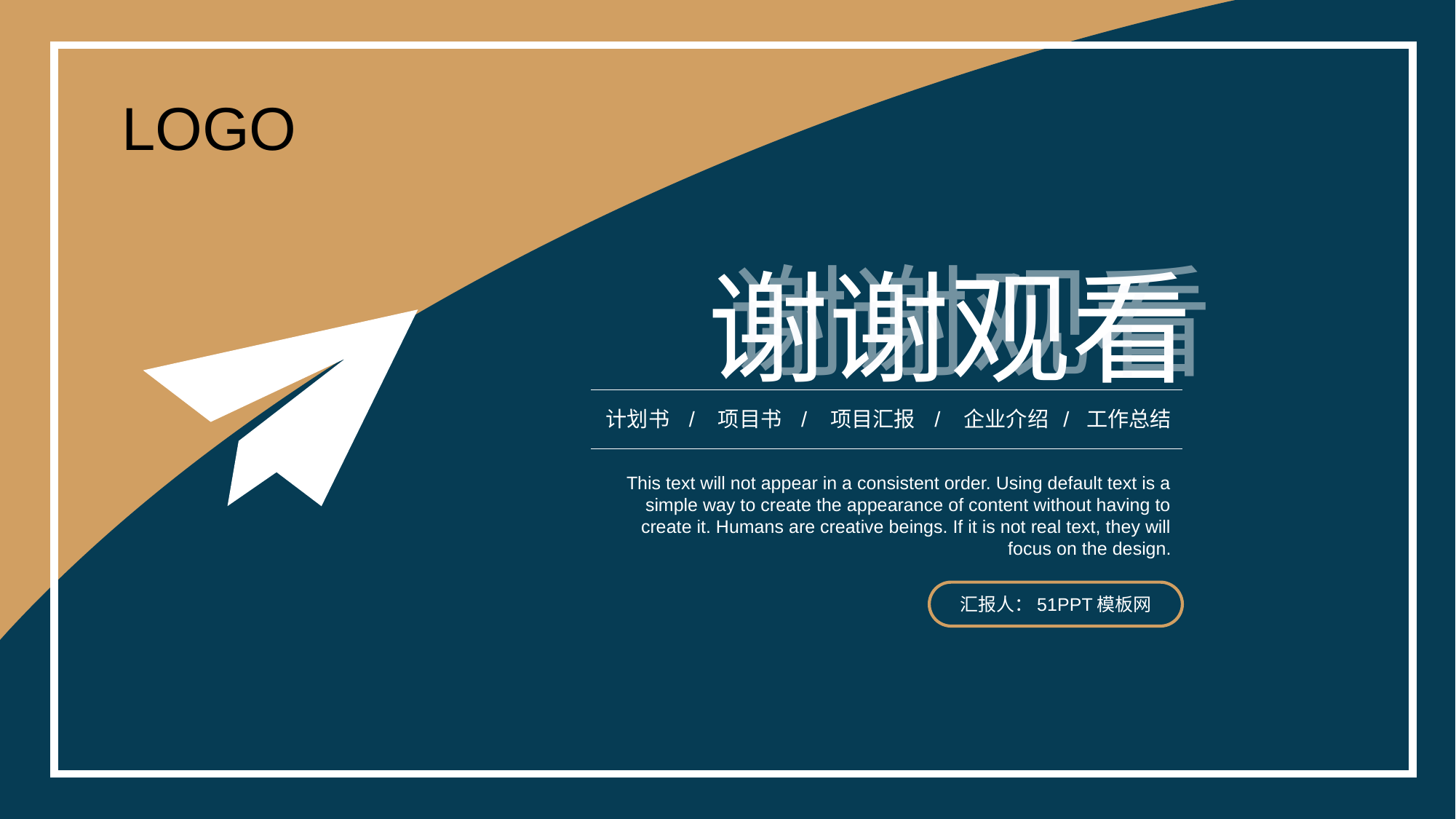

LOGO
谢谢观看
谢谢观看

计划书   /   项目书   /   项目汇报   /   企业介绍  /  工作总结
This text will not appear in a consistent order. Using default text is a simple way to create the appearance of content without having to create it. Humans are creative beings. If it is not real text, they will focus on the design.
汇报人：51PPT模板网